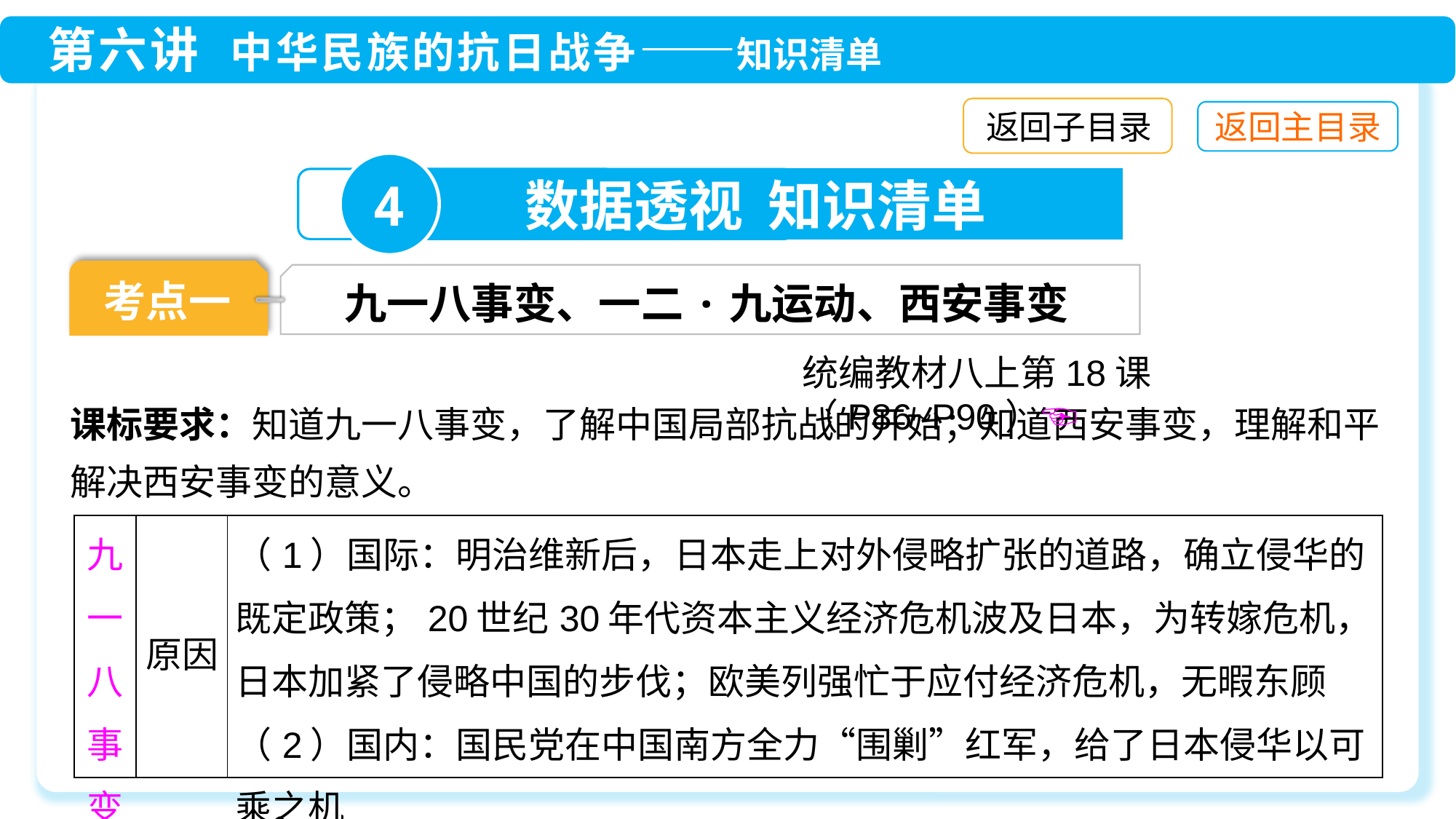

返回子目录
4

数据透视  知识清单
考点一
九一八事变、一二·九运动、西安事变

统编教材八上第18课（P86~P90）☜
课标要求：知道九一八事变，了解中国局部抗战的开始；知道西安事变，理解和平解决西安事变的意义。
| 九一八事变 | 原因 | （1）国际：明治维新后，日本走上对外侵略扩张的道路，确立侵华的既定政策；20世纪30年代资本主义经济危机波及日本，为转嫁危机，日本加紧了侵略中国的步伐；欧美列强忙于应付经济危机，无暇东顾 （2）国内：国民党在中国南方全力“围剿”红军，给了日本侵华以可乘之机 |
| --- | --- | --- |